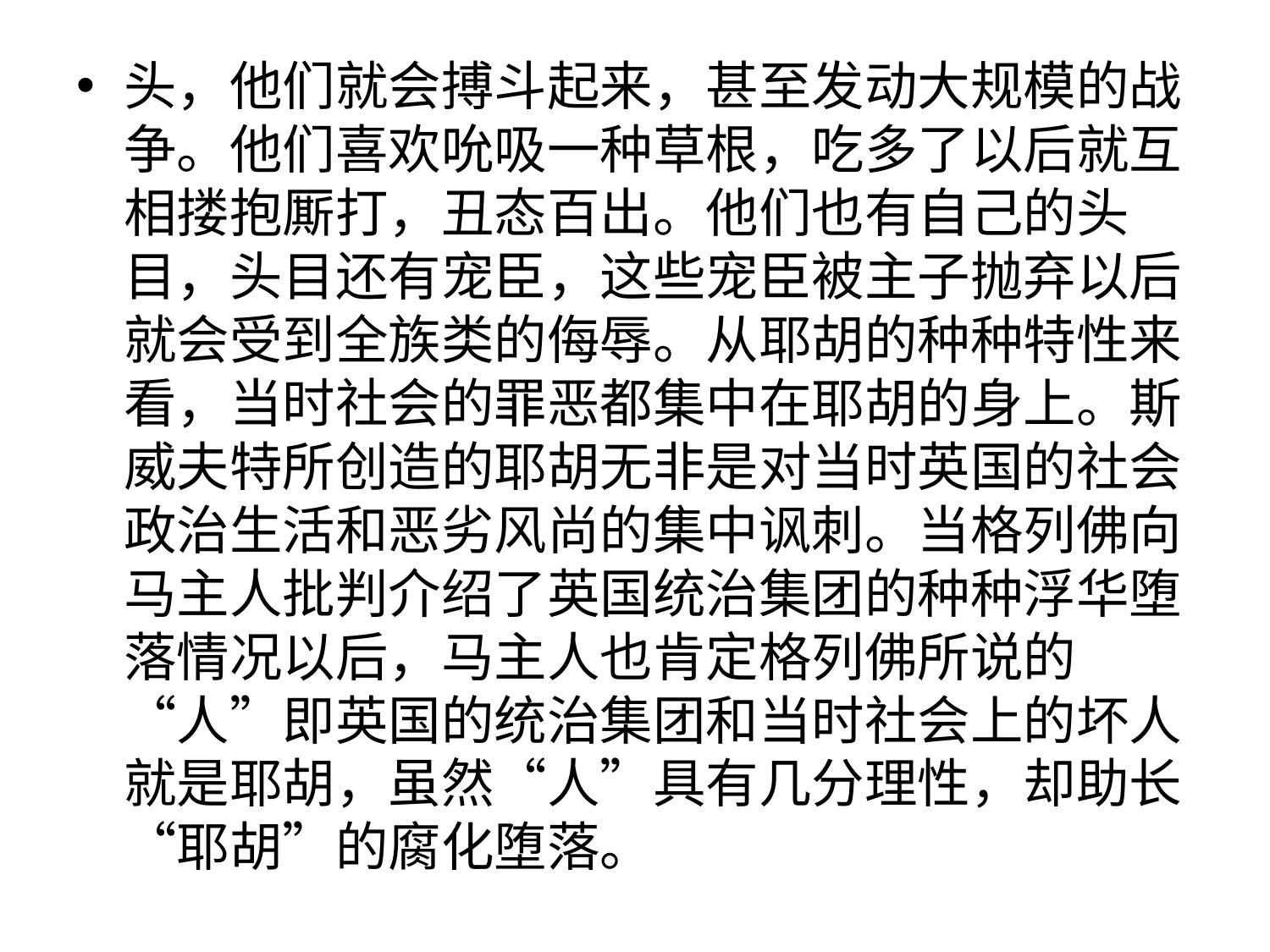

头，他们就会搏斗起来，甚至发动大规模的战争。他们喜欢吮吸一种草根，吃多了以后就互相搂抱厮打，丑态百出。他们也有自己的头目，头目还有宠臣，这些宠臣被主子抛弃以后就会受到全族类的侮辱。从耶胡的种种特性来看，当时社会的罪恶都集中在耶胡的身上。斯威夫特所创造的耶胡无非是对当时英国的社会政治生活和恶劣风尚的集中讽刺。当格列佛向马主人批判介绍了英国统治集团的种种浮华堕落情况以后，马主人也肯定格列佛所说的“人”即英国的统治集团和当时社会上的坏人就是耶胡，虽然“人”具有几分理性，却助长“耶胡”的腐化堕落。